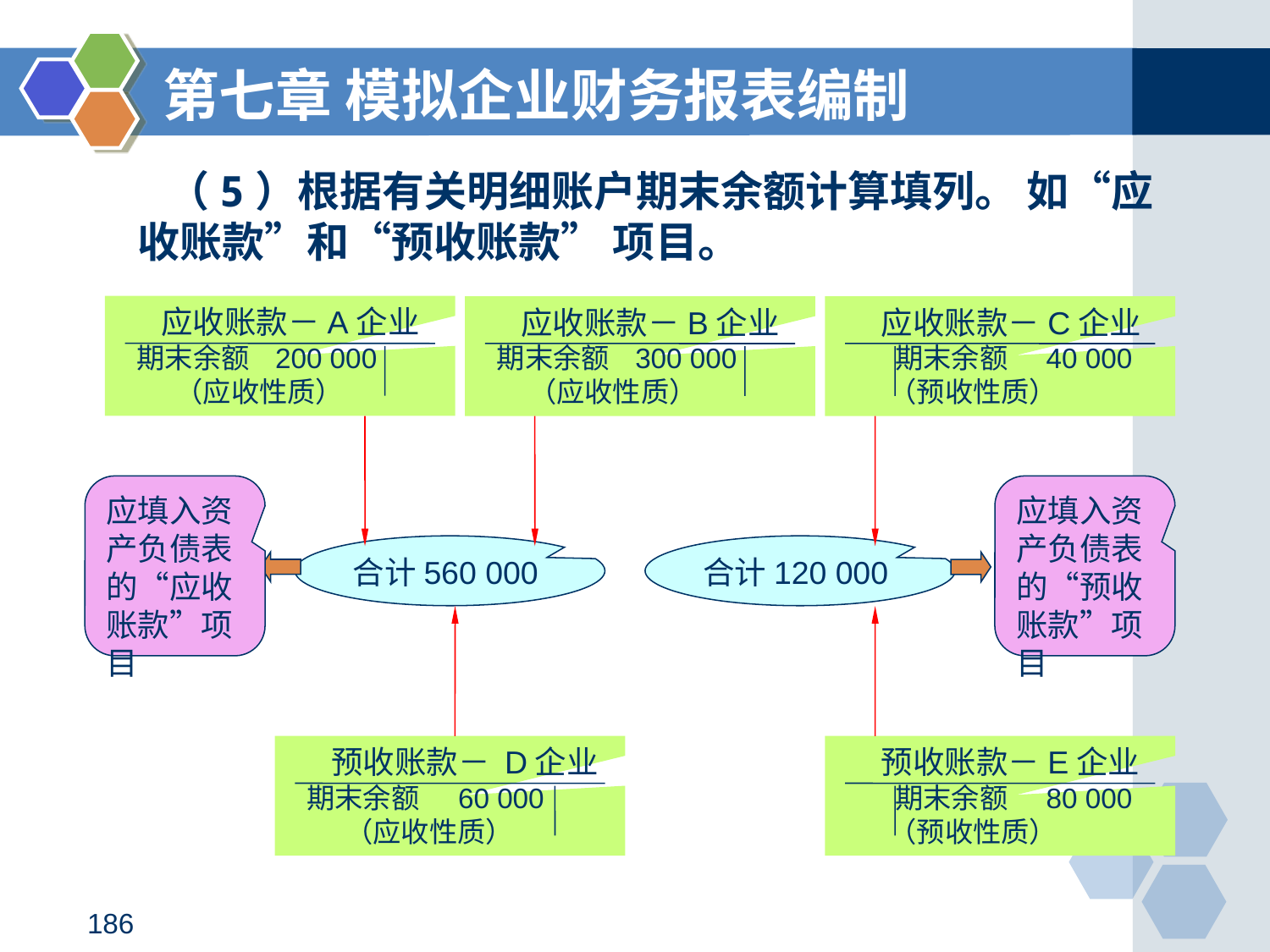

第七章 模拟企业财务报表编制
# （5）根据有关明细账户期末余额计算填列。 如“应收账款”和“预收账款” 项目。
     应收账款－A企业
  期末余额   200 000
        （应收性质）

     应收账款－B企业
  期末余额   300 000
       （应收性质）

     应收账款－C企业
        期末余额     40 000
       （预收性质）

应填入资产负债表的“应收账款”项目
应填入资产负债表的“预收账款”项目
合计560 000
合计120 000

     预收账款－ D企业
  期末余额     60 000
        （应收性质）

     预收账款－E企业
        期末余额     80 000
       （预收性质）